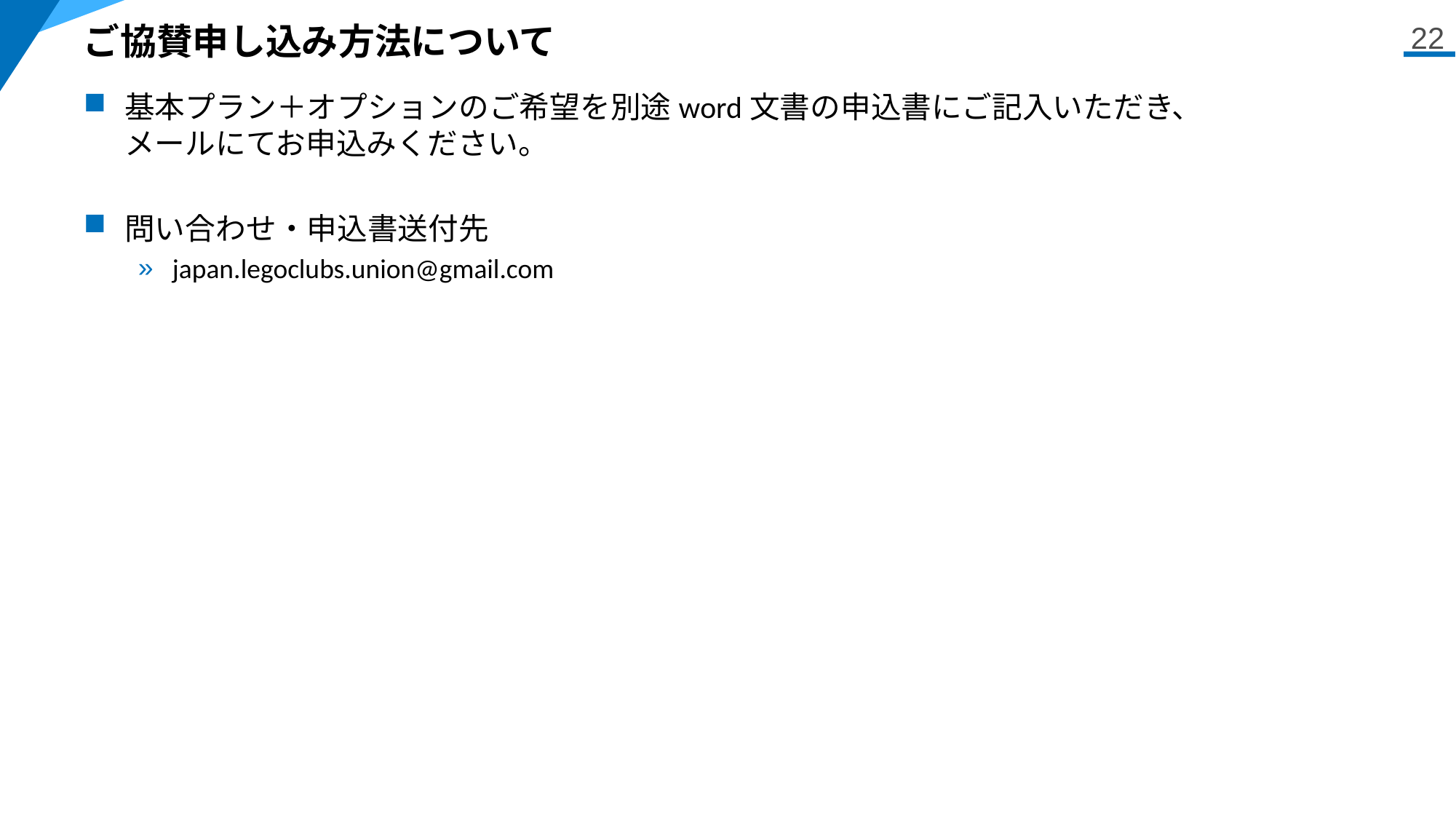

# ご協賛申し込み方法について
22
基本プラン＋オプションのご希望を別途word文書の申込書にご記入いただき、
メールにてお申込みください。

問い合わせ・申込書送付先
japan.legoclubs.union@gmail.com